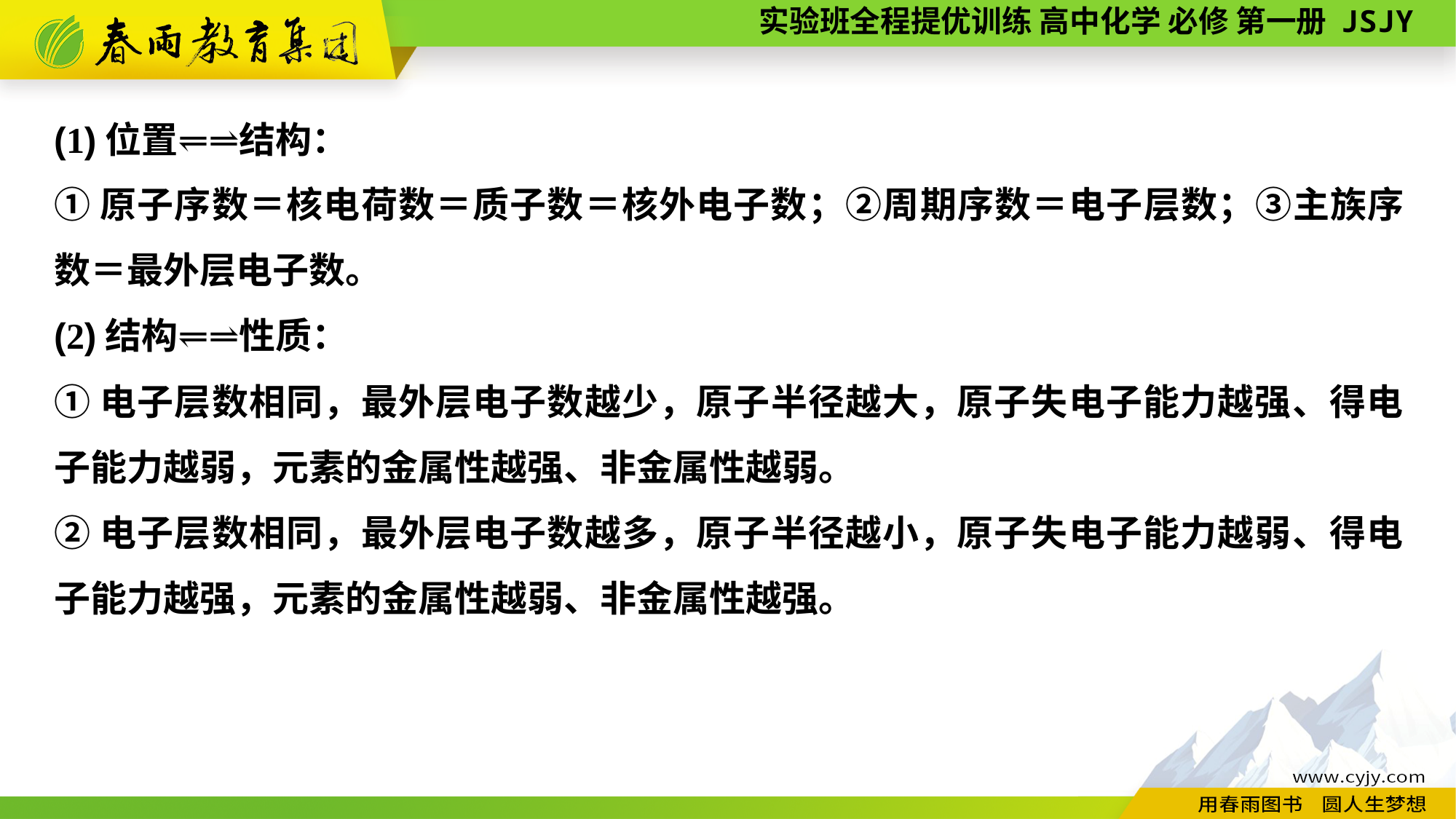

(1)位置⥫⥬结构：
①原子序数＝核电荷数＝质子数＝核外电子数；②周期序数＝电子层数；③主族序数＝最外层电子数。
(2)结构⥫⥬性质：
①电子层数相同，最外层电子数越少，原子半径越大，原子失电子能力越强、得电子能力越弱，元素的金属性越强、非金属性越弱。
②电子层数相同，最外层电子数越多，原子半径越小，原子失电子能力越弱、得电子能力越强，元素的金属性越弱、非金属性越强。